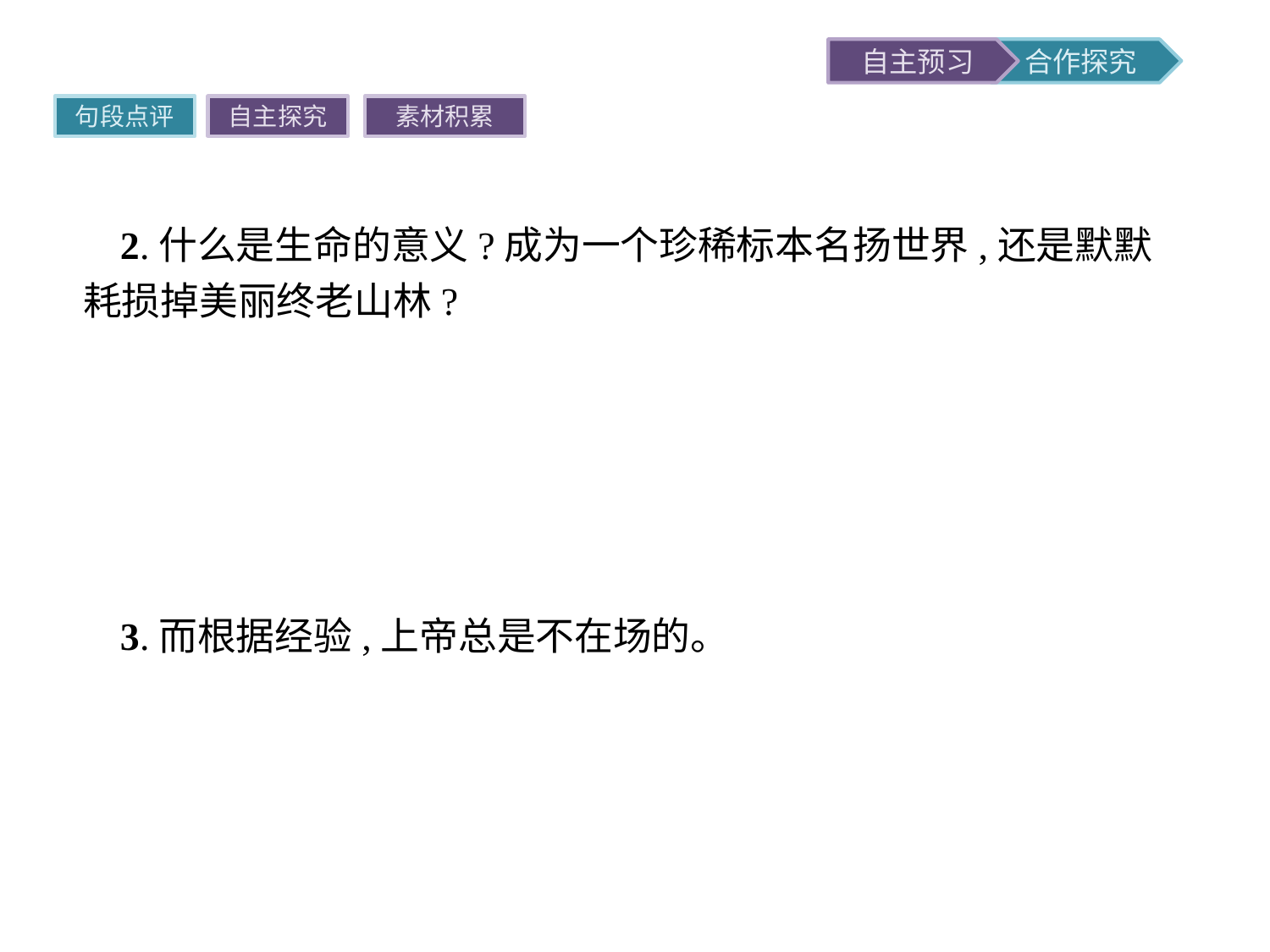

句段点评
自主探究
素材积累
2.什么是生命的意义?成为一个珍稀标本名扬世界,还是默默耗损掉美丽终老山林?
点评作者以抒情的笔调引入了一位远方的诗人,将他作为生命的代言人,与捕蝶者进行了一场尖锐的思想对诘。既表达了作者对绝世之蝶遽然失去生命的哀悼,也表达了对捕蝶者为了追求美、荣誉等外在价值而扼杀生命的激愤,强烈地提出了美的价值与生命的价值孰轻孰重的命题,引起我们深思。
3.而根据经验,上帝总是不在场的。
点评这是一个语意含蓄的句子。一个“总”字,让我们联系历史和现实,发现世上美丽的生命遭受摧残而毁灭的事太多了。